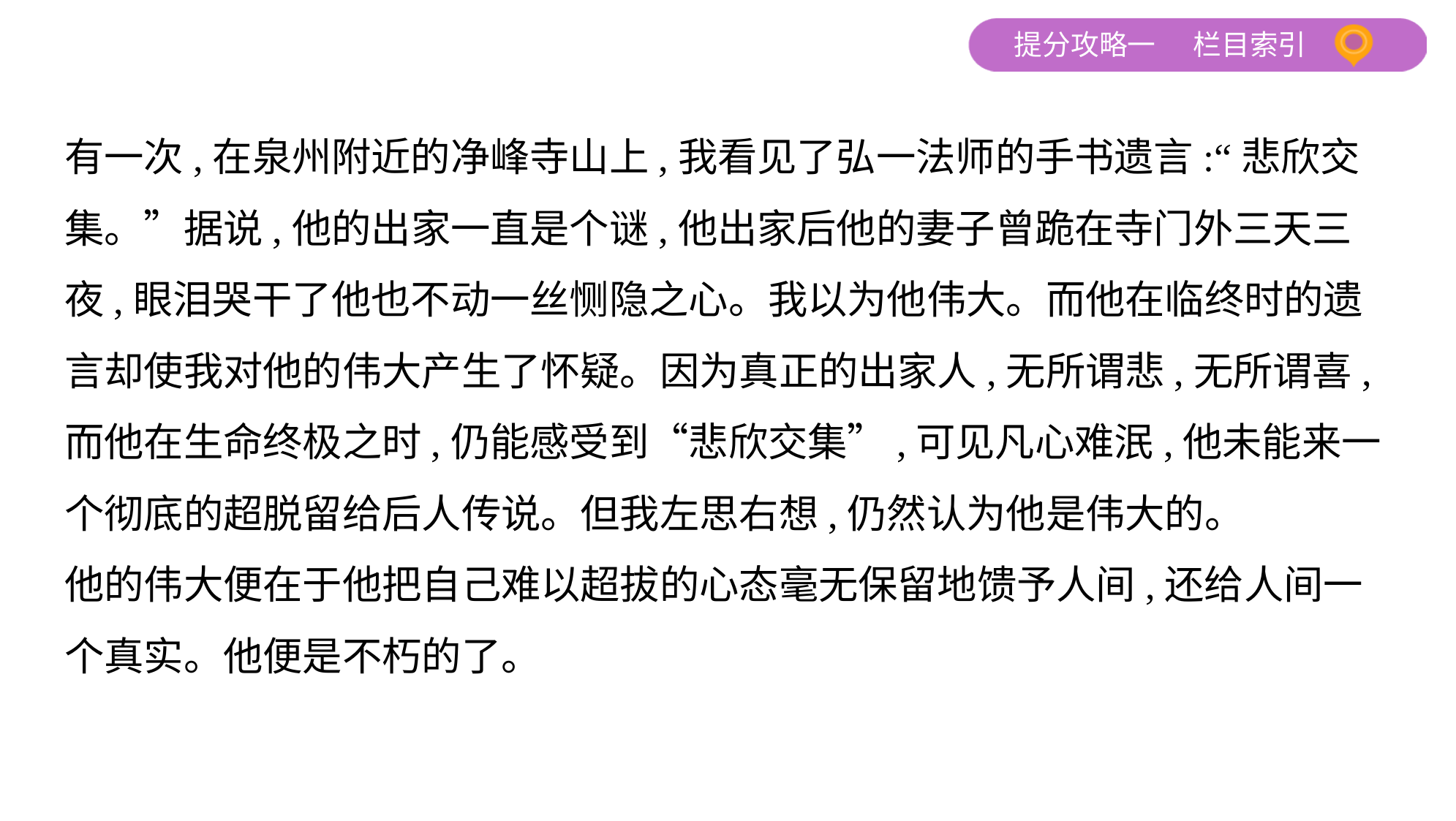

有一次,在泉州附近的净峰寺山上,我看见了弘一法师的手书遗言:“悲欣交
集。”据说,他的出家一直是个谜,他出家后他的妻子曾跪在寺门外三天三
夜,眼泪哭干了他也不动一丝恻隐之心。我以为他伟大。而他在临终时的遗
言却使我对他的伟大产生了怀疑。因为真正的出家人,无所谓悲,无所谓喜,
而他在生命终极之时,仍能感受到“悲欣交集”,可见凡心难泯,他未能来一
个彻底的超脱留给后人传说。但我左思右想,仍然认为他是伟大的。
他的伟大便在于他把自己难以超拔的心态毫无保留地馈予人间,还给人间一
个真实。他便是不朽的了。